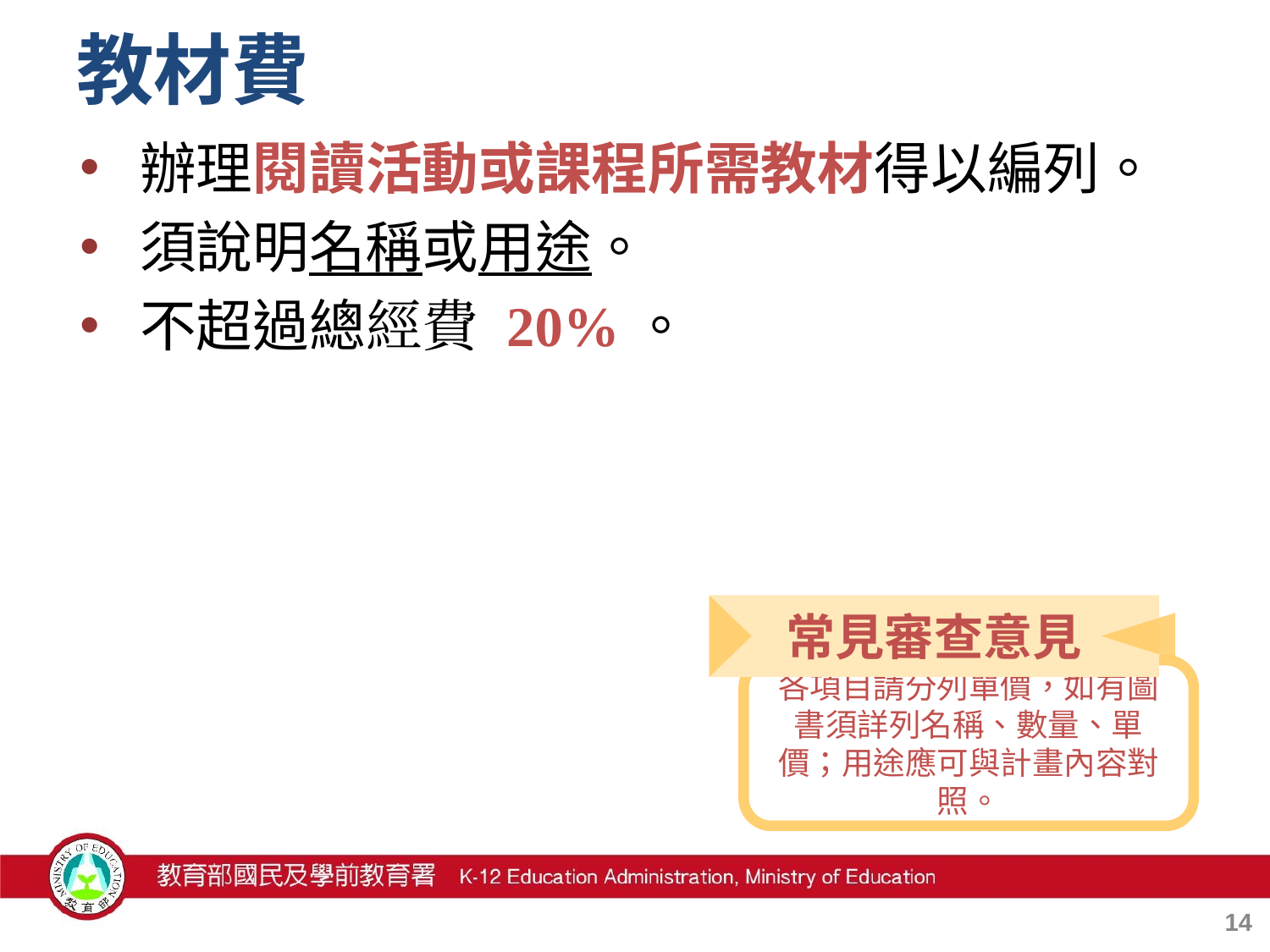

# 教材費
辦理閱讀活動或課程所需教材得以編列。
須說明名稱或用途。
不超過總經費 20%。
常見審查意見

各項目請分列單價，如有圖書須詳列名稱、數量、單價；用途應可與計畫內容對照。
14